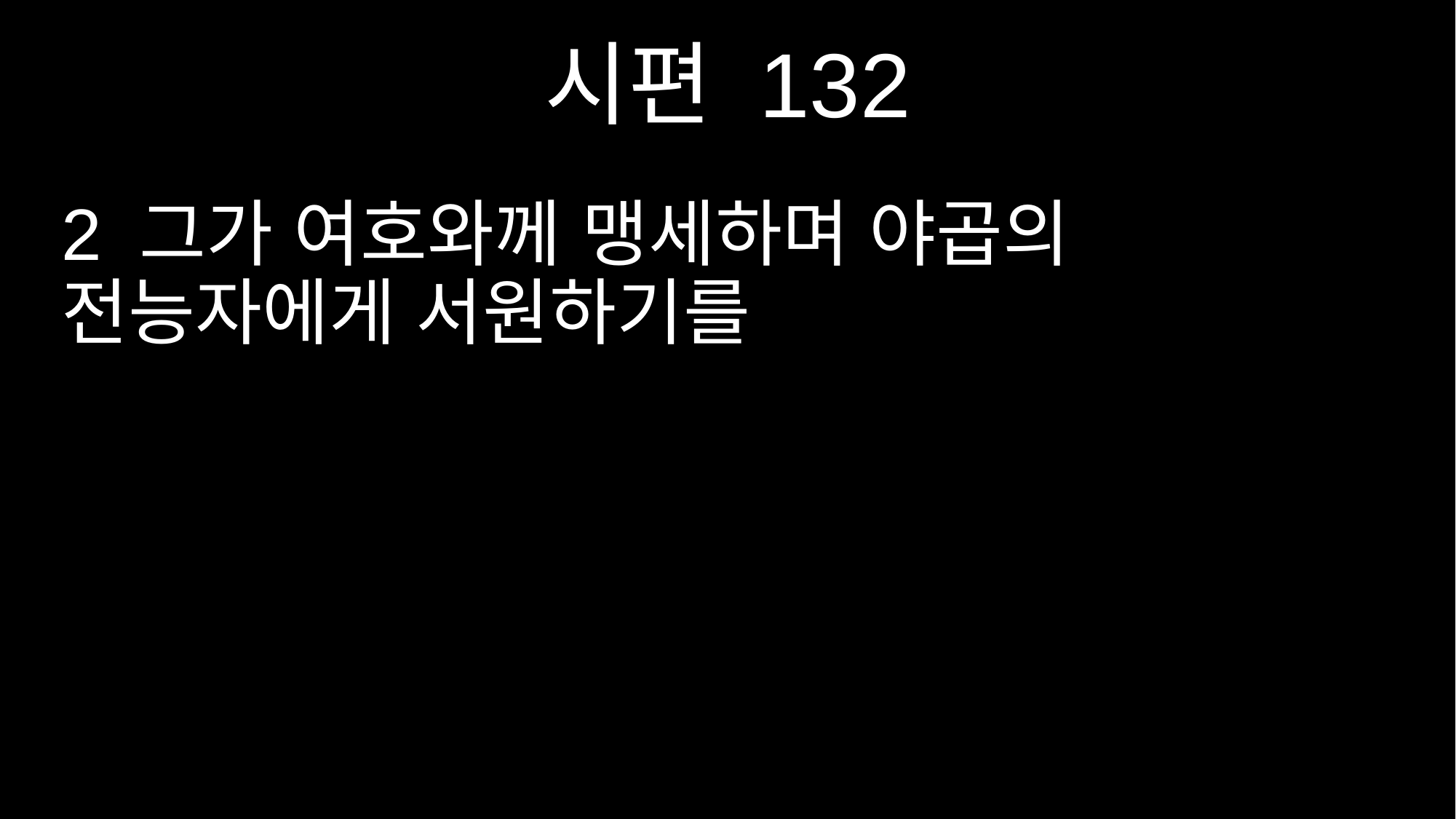

시편 132
2 그가 여호와께 맹세하며 야곱의 전능자에게 서원하기를